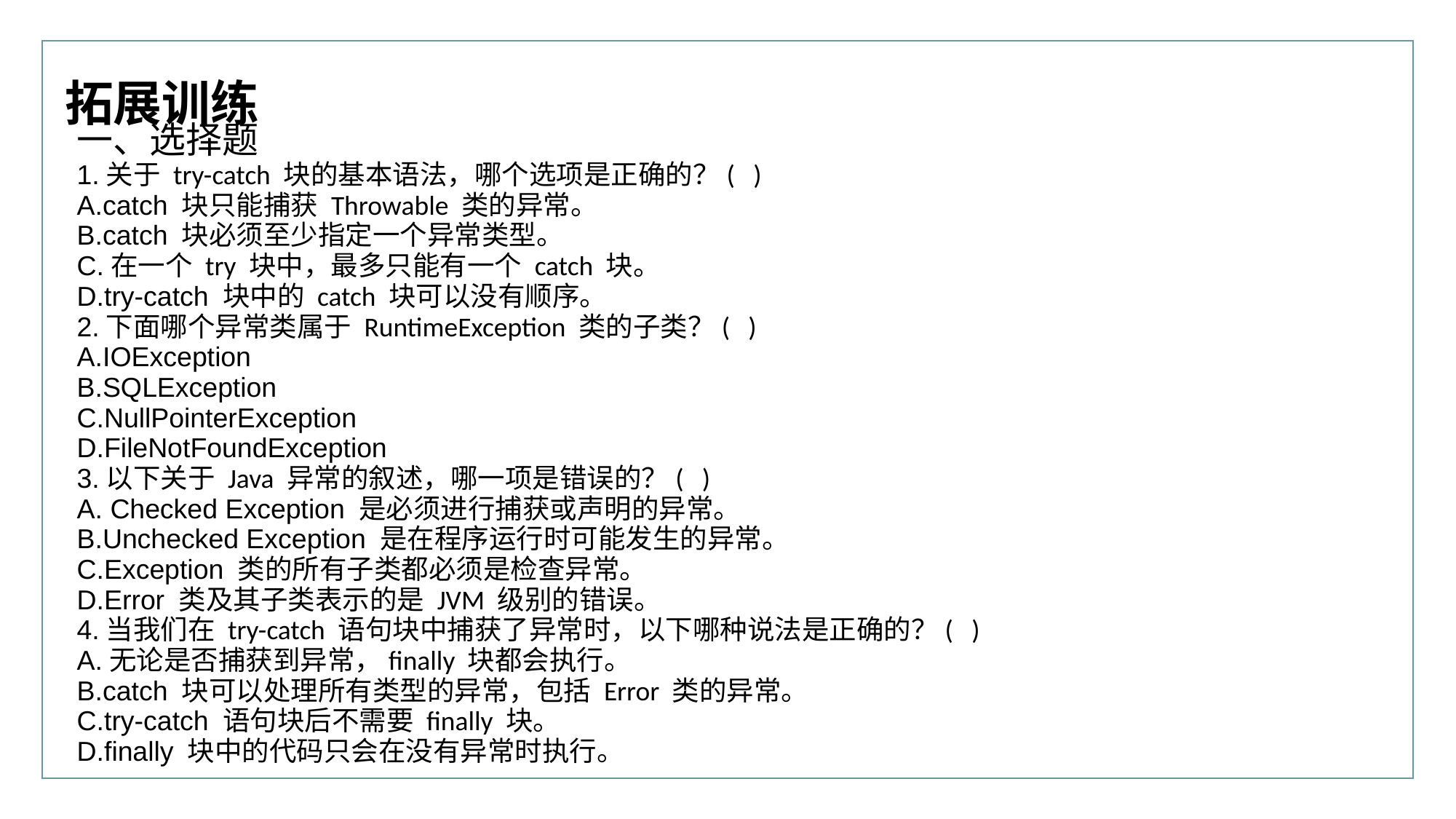

行业PPT模板http://www.XX.com/hangye/
拓展训练

一、选择题
1.关于 try-catch 块的基本语法，哪个选项是正确的？(   )
A.catch 块只能捕获 Throwable 类的异常。
B.catch 块必须至少指定一个异常类型。
C.在一个 try 块中，最多只能有一个 catch 块。
D.try-catch 块中的 catch 块可以没有顺序。
2.下面哪个异常类属于 RuntimeException 类的子类？(   )
A.IOException
B.SQLException
C.NullPointerException
D.FileNotFoundException
3.以下关于 Java 异常的叙述，哪一项是错误的？(   )
A. Checked Exception 是必须进行捕获或声明的异常。
B.Unchecked Exception 是在程序运行时可能发生的异常。
C.Exception 类的所有子类都必须是检查异常。
D.Error 类及其子类表示的是 JVM 级别的错误。
4.当我们在 try-catch 语句块中捕获了异常时，以下哪种说法是正确的？(   )
A.无论是否捕获到异常，finally 块都会执行。
B.catch 块可以处理所有类型的异常，包括 Error 类的异常。
C.try-catch 语句块后不需要 finally 块。
D.finally 块中的代码只会在没有异常时执行。